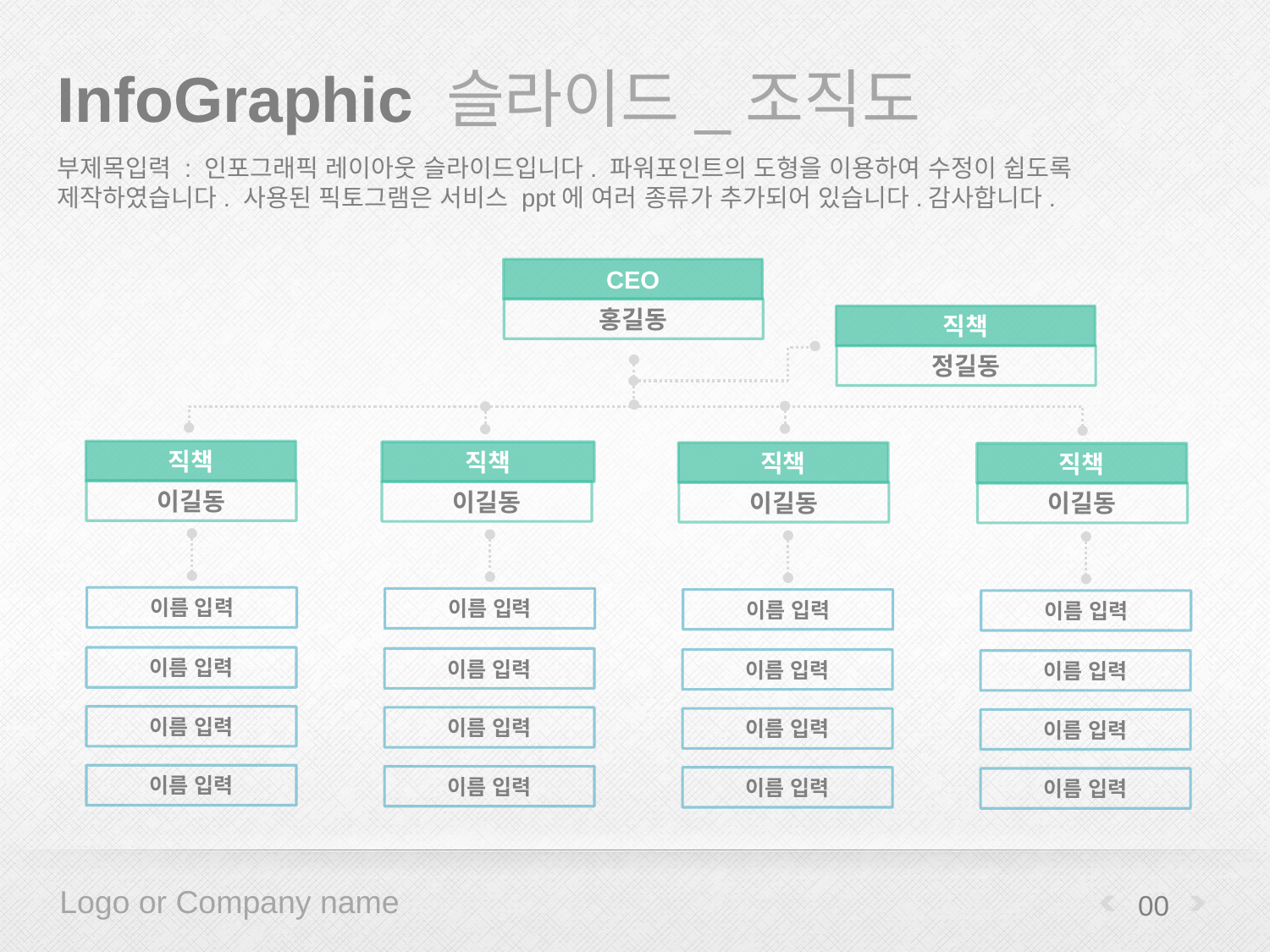

# InfoGraphic 슬라이드_조직도
부제목입력 : 인포그래픽 레이아웃 슬라이드입니다. 파워포인트의 도형을 이용하여 수정이 쉽도록 제작하였습니다. 사용된 픽토그램은 서비스 ppt에 여러 종류가 추가되어 있습니다.감사합니다.
CEO
홍길동
직책
정길동

직책
직책
직책
직책
이길동
이길동
이길동
이길동

이름 입력
이름 입력
이름 입력
이름 입력
이름 입력
이름 입력
이름 입력
이름 입력
이름 입력
이름 입력
이름 입력
이름 입력
이름 입력
이름 입력
이름 입력
이름 입력
00